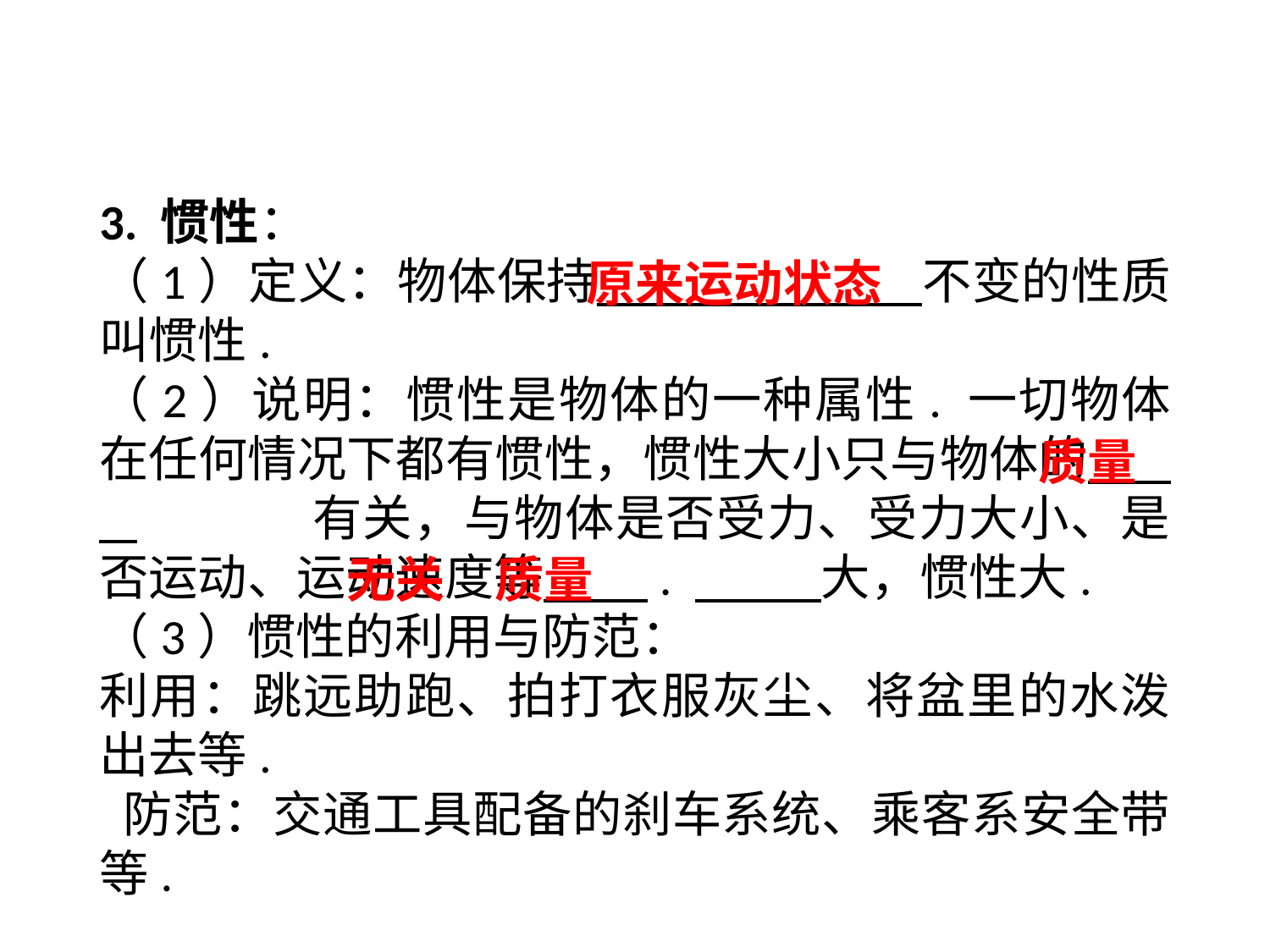

3. 惯性：
（1）定义：物体保持　                        不变的性质叫惯性.
（2）说明：惯性是物体的一种属性. 一切物体在任何情况下都有惯性，惯性大小只与物体的　       .       　有关，与物体是否受力、受力大小、是否运动、运动速度等　     . 　       大，惯性大.
（3）惯性的利用与防范：
利用：跳远助跑、拍打衣服灰尘、将盆里的水泼出去等.
 防范：交通工具配备的刹车系统、乘客系安全带等.
原来运动状态
质量
无关
质量